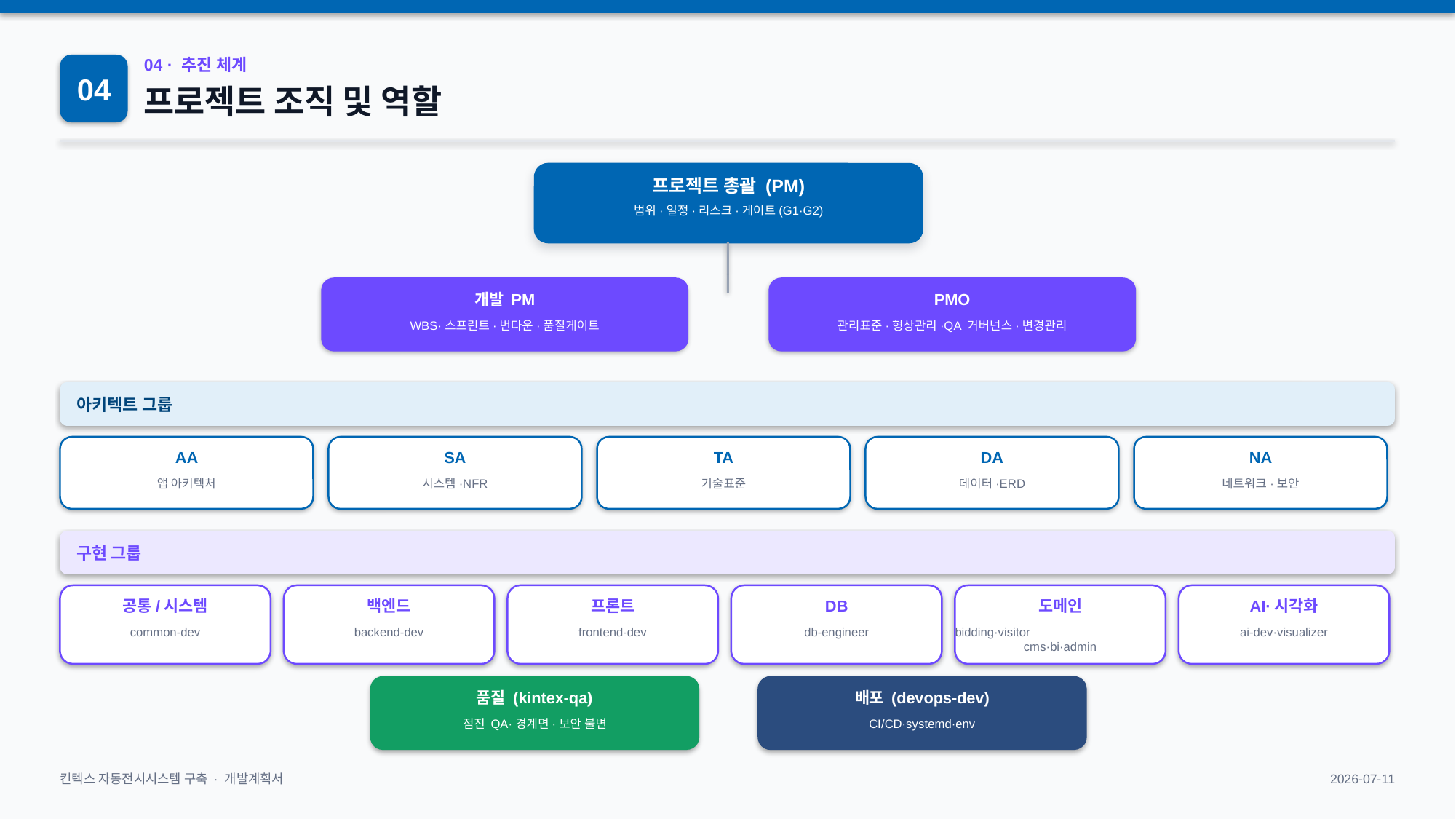

04
04 · 추진 체계
프로젝트 조직 및 역할

프로젝트 총괄 (PM)
범위·일정·리스크·게이트(G1·G2)

개발 PM
PMO
WBS·스프린트·번다운·품질게이트
관리표준·형상관리·QA 거버넌스·변경관리

아키텍트 그룹

AA
SA
TA
DA
NA
앱 아키텍처
시스템·NFR
기술표준
데이터·ERD
네트워크·보안

구현 그룹

공통/시스템
백엔드
프론트
DB
도메인
AI·시각화
common-dev
backend-dev
frontend-dev
db-engineer
bidding·visitor
cms·bi·admin
ai-dev·visualizer

품질 (kintex-qa)
배포 (devops-dev)
점진 QA·경계면·보안 불변
CI/CD·systemd·env
킨텍스 자동전시시스템 구축 · 개발계획서
2026-07-11